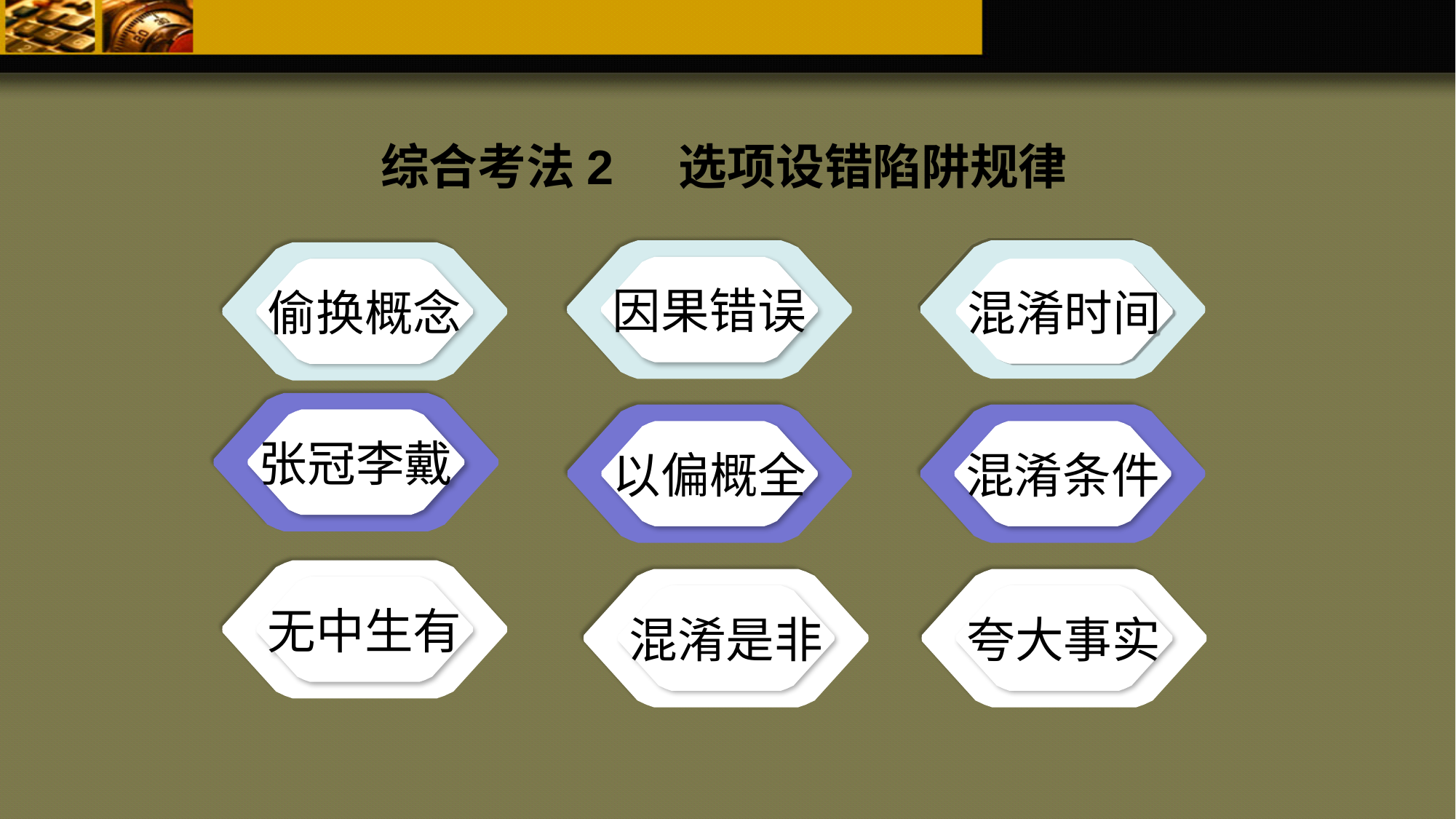

综合考法2    选项设错陷阱规律

因果错误

混淆时间

偷换概念

张冠李戴

以偏概全

混淆条件

无中生有

混淆是非

夸大事实